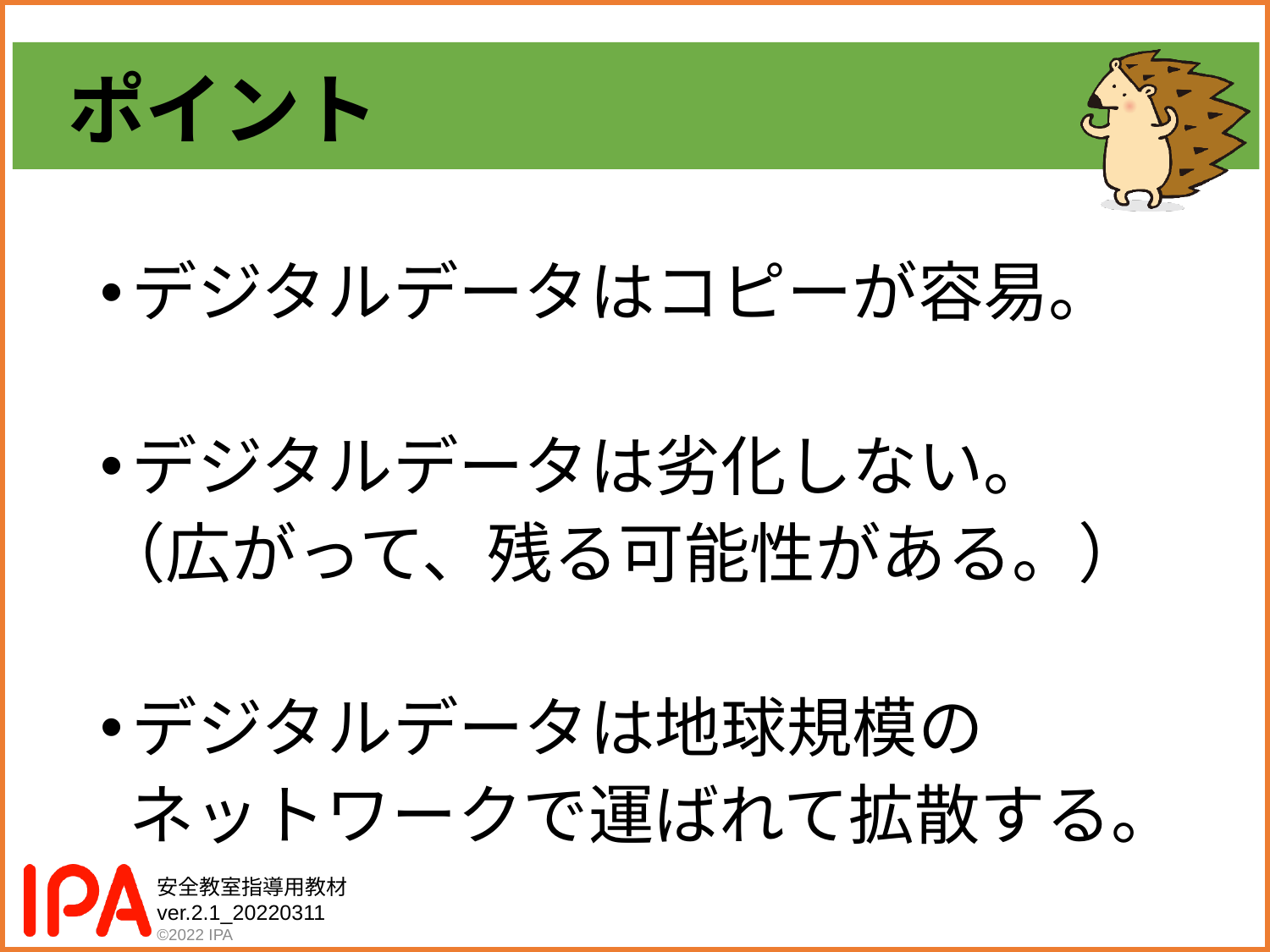

# ポイント
デジタルデータはコピーが容易。

デジタルデータは劣化しない。
（広がって、残る可能性がある。）

デジタルデータは地球規模の
 ネットワークで運ばれて拡散する。